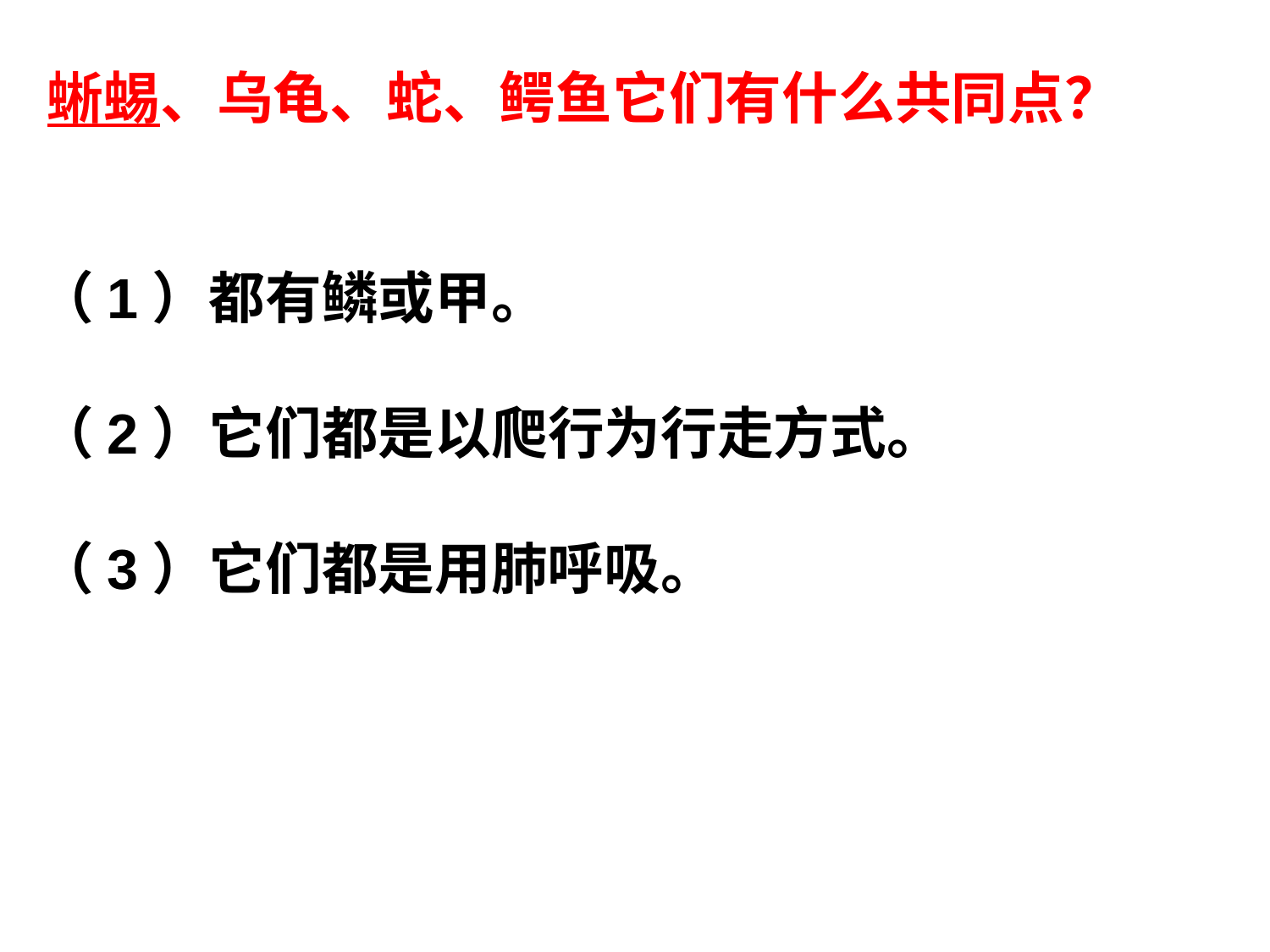

蜥蜴、乌龟、蛇、鳄鱼它们有什么共同点？
（1）都有鳞或甲。

（2）它们都是以爬行为行走方式。

（3）它们都是用肺呼吸。